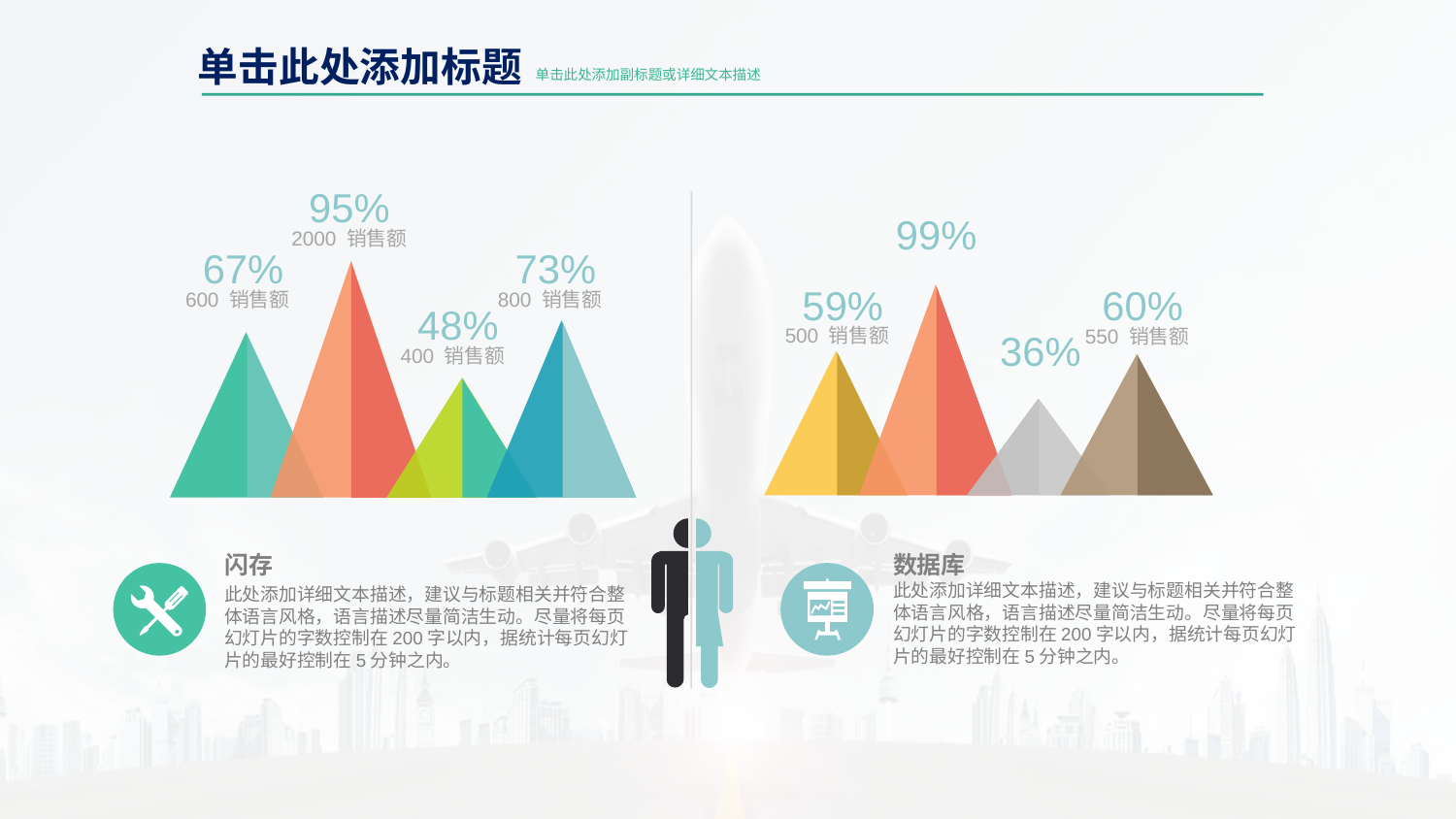

单击此处添加标题
单击此处添加副标题或详细文本描述

95%
2000 销售额
67%
73%
600 销售额
800 销售额
48%
400 销售额

99%
59%
60%
36%

500 销售额
550 销售额

闪存
此处添加详细文本描述，建议与标题相关并符合整体语言风格，语言描述尽量简洁生动。尽量将每页幻灯片的字数控制在200字以内，据统计每页幻灯片的最好控制在5分钟之内。
数据库
此处添加详细文本描述，建议与标题相关并符合整体语言风格，语言描述尽量简洁生动。尽量将每页幻灯片的字数控制在200字以内，据统计每页幻灯片的最好控制在5分钟之内。